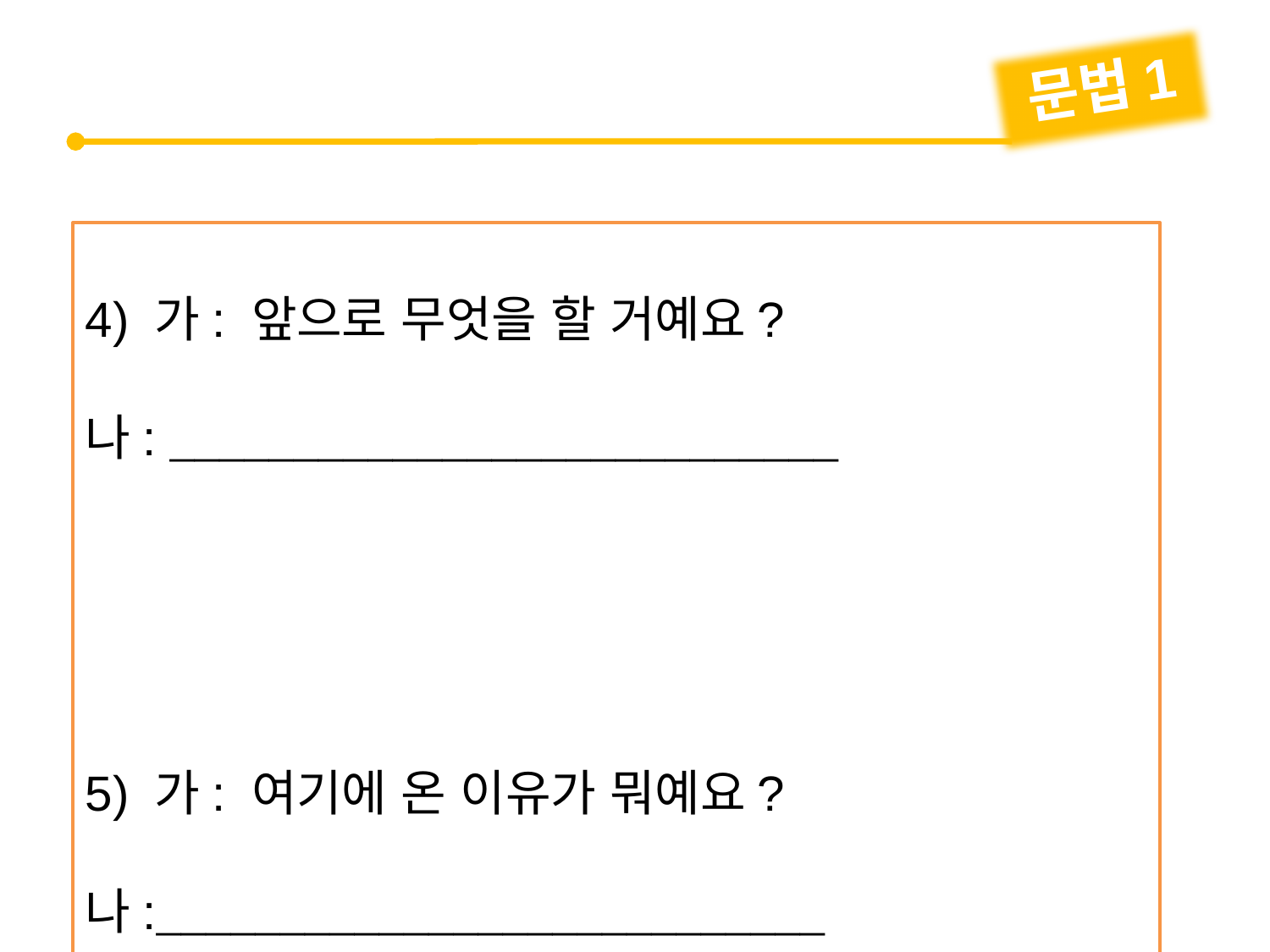

문법1

4) 가: 앞으로 무엇을 할 거예요?
나: ___________________________
5) 가: 여기에 온 이유가 뭐예요?
나:___________________________